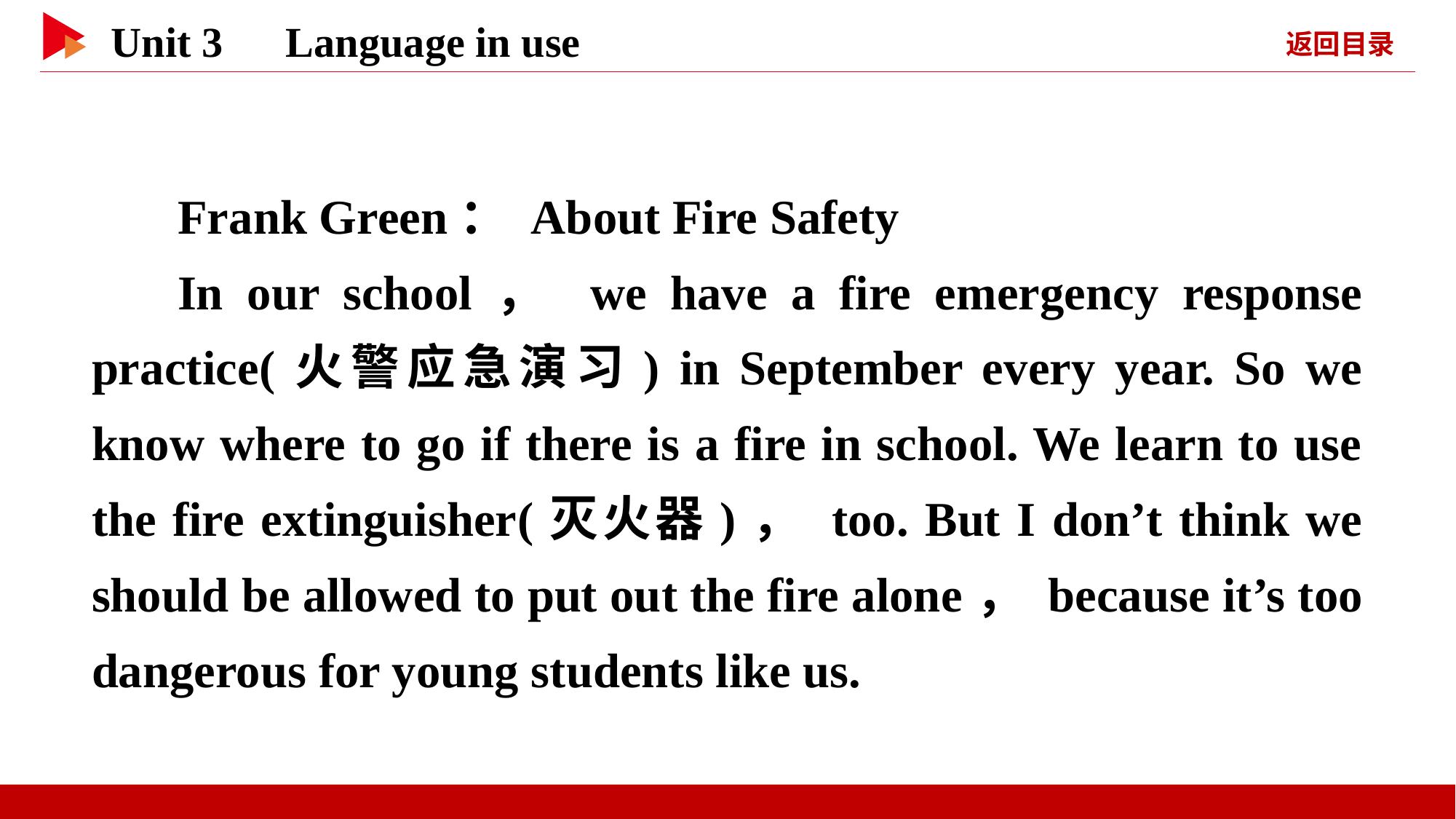

Frank Green： About Fire Safety
In our school， we have a fire emergency response practice(火警应急演习) in September every year. So we know where to go if there is a fire in school. We learn to use the fire extinguisher(灭火器)， too. But I don’t think we should be allowed to put out the fire alone， because it’s too dangerous for young students like us.